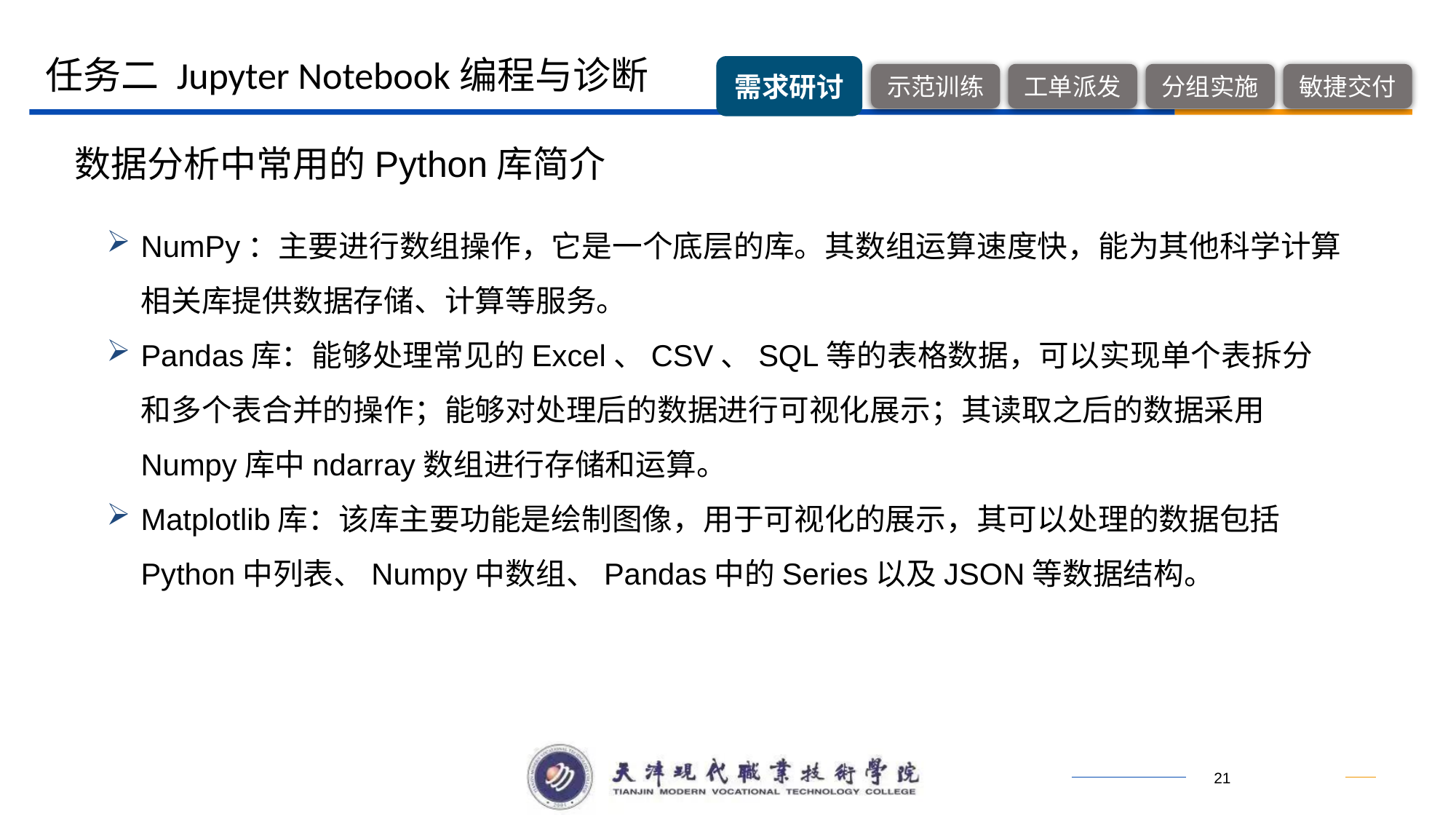

任务二 Jupyter Notebook编程与诊断

数据分析中常用的Python库简介
NumPy：主要进行数组操作，它是一个底层的库。其数组运算速度快，能为其他科学计算相关库提供数据存储、计算等服务。
Pandas库：能够处理常见的Excel、CSV、SQL等的表格数据，可以实现单个表拆分和多个表合并的操作；能够对处理后的数据进行可视化展示；其读取之后的数据采用Numpy库中ndarray数组进行存储和运算。
Matplotlib库：该库主要功能是绘制图像，用于可视化的展示，其可以处理的数据包括Python中列表、Numpy中数组、Pandas中的Series以及JSON等数据结构。